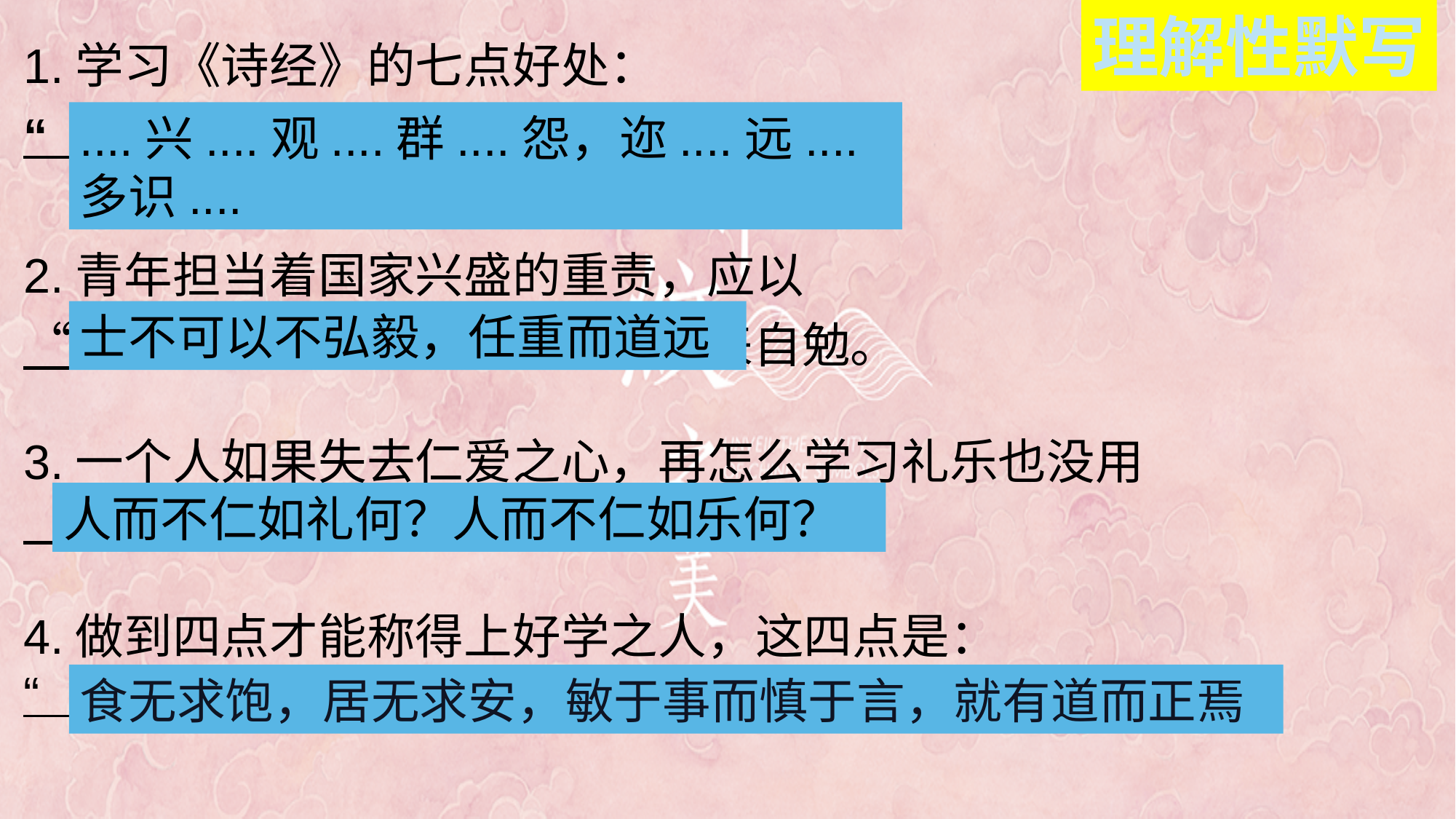

理解性默写
1.学习《诗经》的七点好处：
“                                                          ”

2.青年担当着国家兴盛的重责，应以
“                            ，                    ”来自勉。

3.一个人如果失去仁爱之心，再怎么学习礼乐也没用
“                                  ”。

4.做到四点才能称得上好学之人，这四点是：
“                                                       ”
....兴....观....群....怨，迩....远....多识....
士不可以不弘毅，任重而道远
人而不仁如礼何？人而不仁如乐何？
食无求饱，居无求安，敏于事而慎于言，就有道而正焉